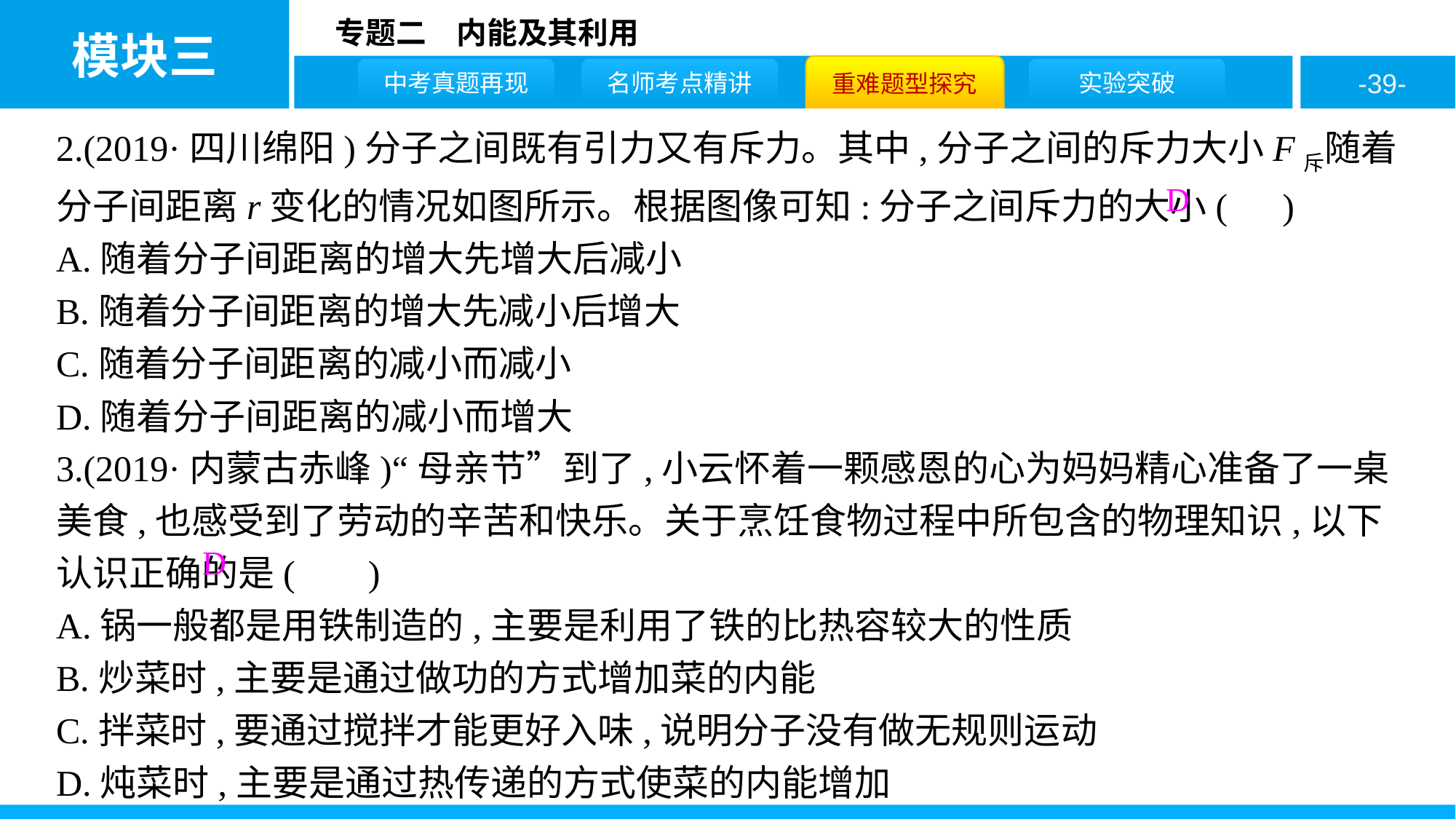

2.(2019·四川绵阳)分子之间既有引力又有斥力。其中,分子之间的斥力大小F斥随着分子间距离r变化的情况如图所示。根据图像可知:分子之间斥力的大小(      )
A.随着分子间距离的增大先增大后减小
B.随着分子间距离的增大先减小后增大
C.随着分子间距离的减小而减小
D.随着分子间距离的减小而增大
3.(2019·内蒙古赤峰)“母亲节”到了,小云怀着一颗感恩的心为妈妈精心准备了一桌美食,也感受到了劳动的辛苦和快乐。关于烹饪食物过程中所包含的物理知识,以下认识正确的是(        )
A.锅一般都是用铁制造的,主要是利用了铁的比热容较大的性质
B.炒菜时,主要是通过做功的方式增加菜的内能
C.拌菜时,要通过搅拌才能更好入味,说明分子没有做无规则运动
D.炖菜时,主要是通过热传递的方式使菜的内能增加
D
D